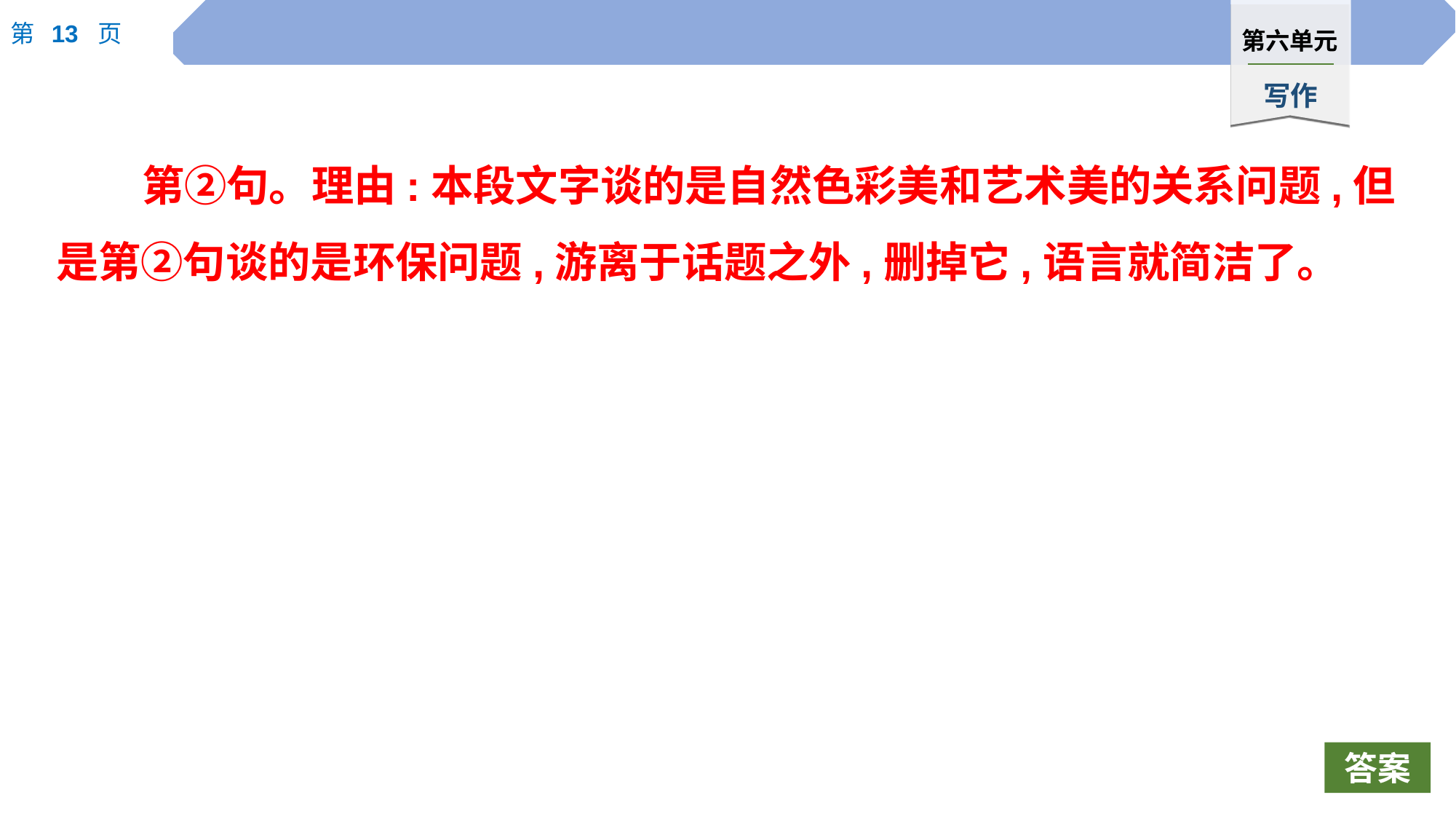

第②句。理由:本段文字谈的是自然色彩美和艺术美的关系问题,但是第②句谈的是环保问题,游离于话题之外,删掉它,语言就简洁了。
答案